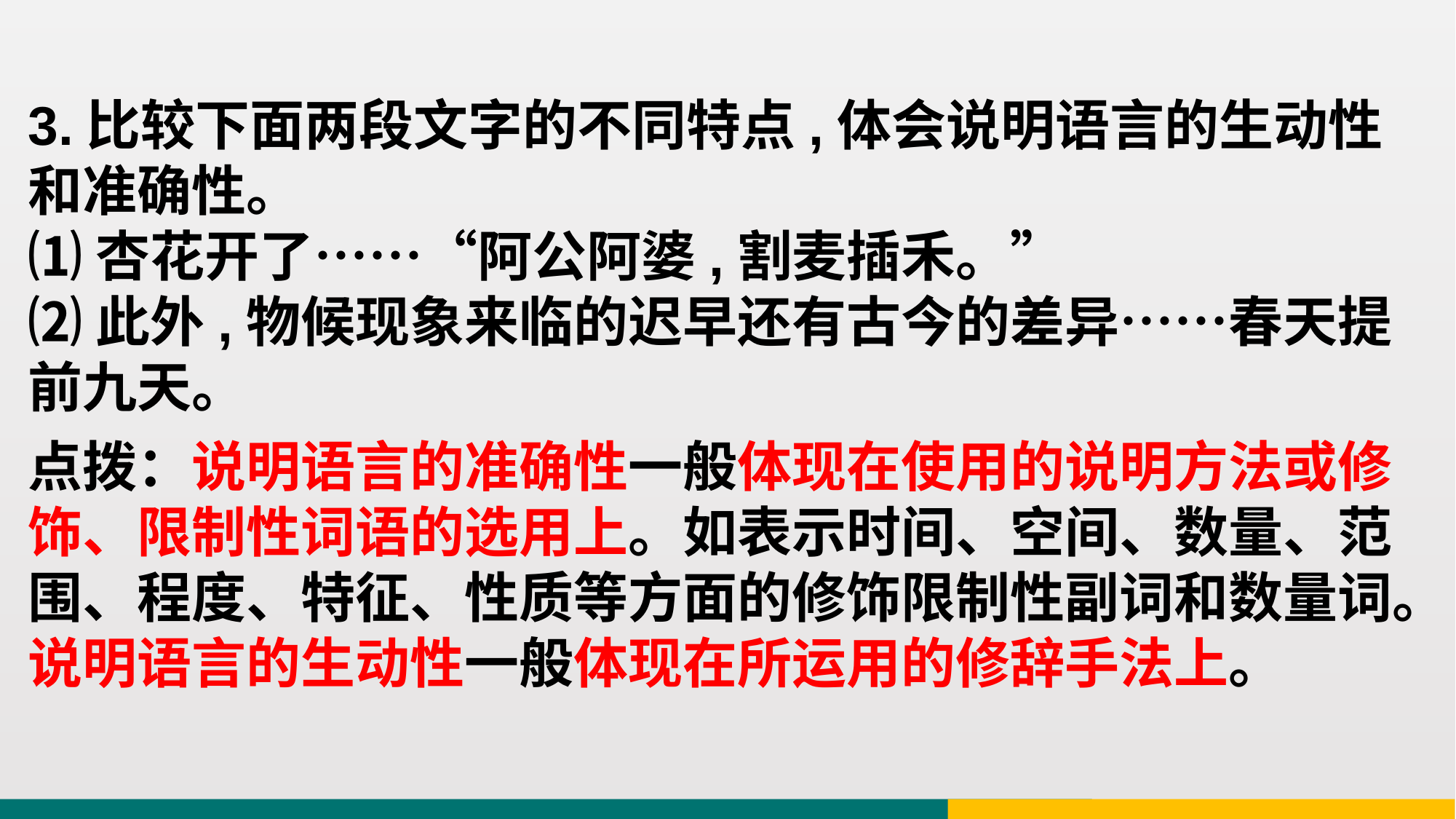

3.比较下面两段文字的不同特点,体会说明语言的生动性和准确性。
⑴杏花开了……“阿公阿婆,割麦插禾。”
⑵此外,物候现象来临的迟早还有古今的差异……春天提前九天。
点拨：说明语言的准确性一般体现在使用的说明方法或修饰、限制性词语的选用上。如表示时间、空间、数量、范围、程度、特征、性质等方面的修饰限制性副词和数量词。说明语言的生动性一般体现在所运用的修辞手法上。